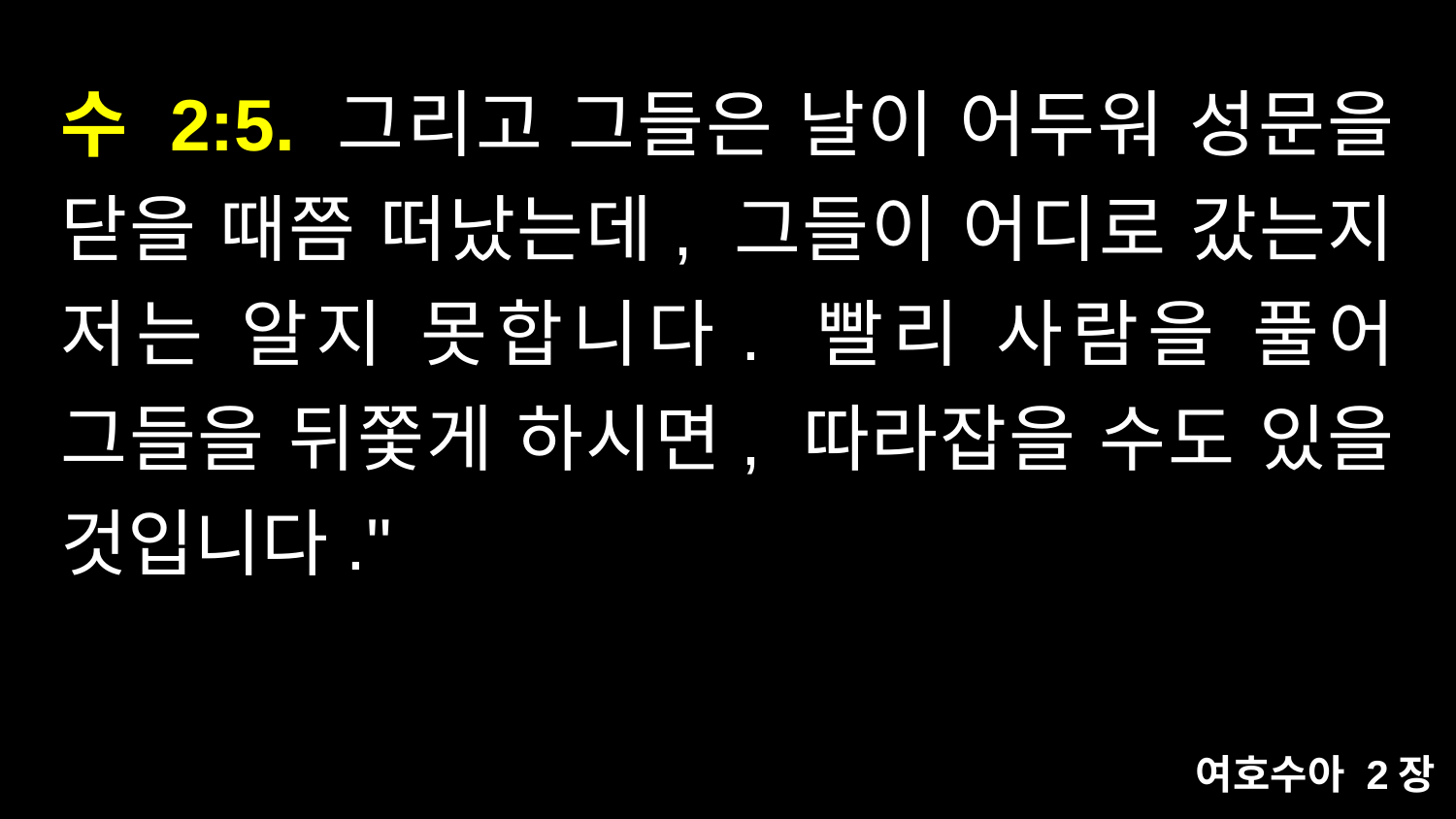

# 수 2:5. 그리고 그들은 날이 어두워 성문을 닫을 때쯤 떠났는데, 그들이 어디로 갔는지 저는 알지 못합니다. 빨리 사람을 풀어 그들을 뒤쫓게 하시면, 따라잡을 수도 있을 것입니다."
여호수아 2장